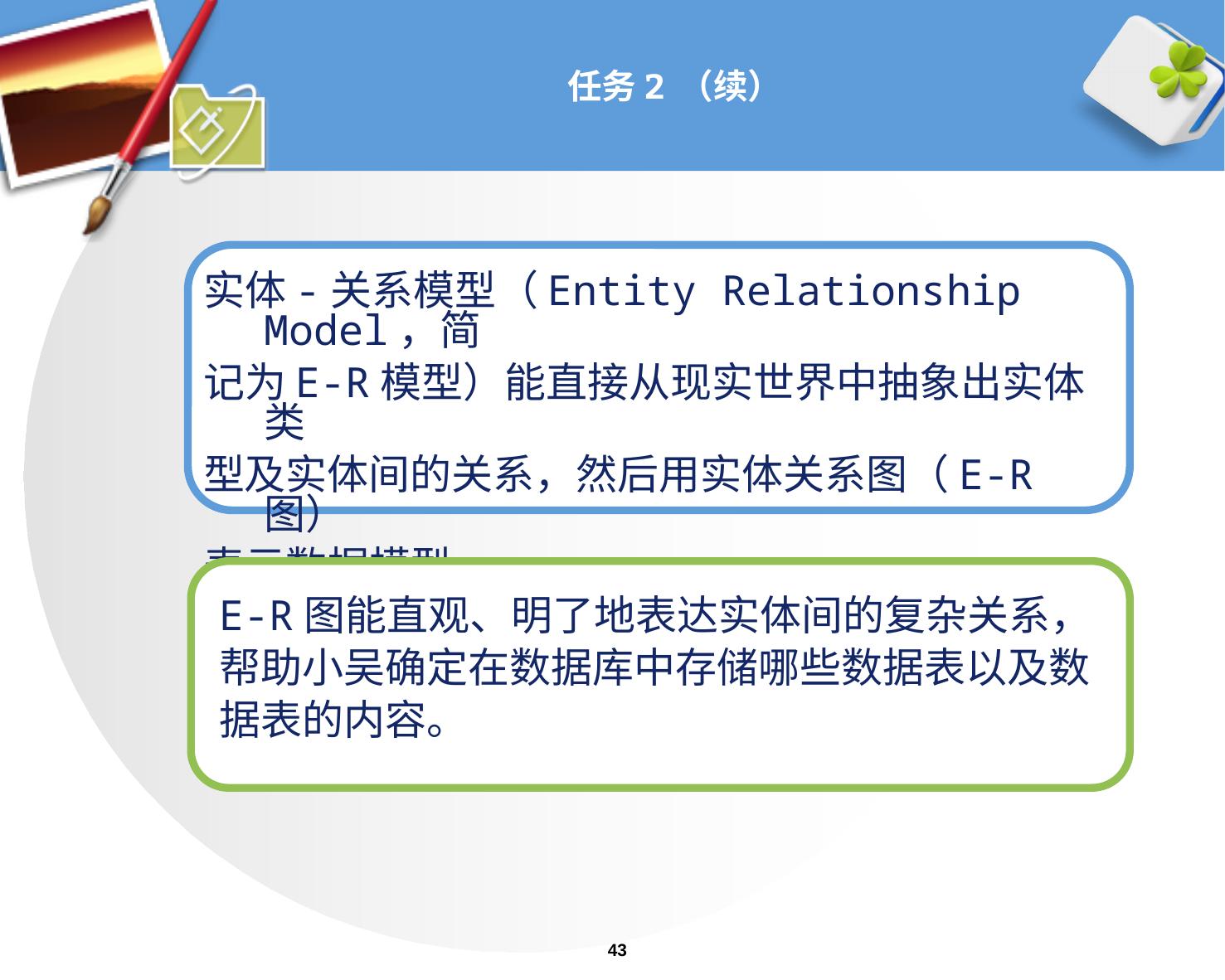

# 任务2 （续）

实体-关系模型（Entity Relationship Model，简
记为E-R模型）能直接从现实世界中抽象出实体类
型及实体间的关系，然后用实体关系图（E-R图）
表示数据模型。

E-R图能直观、明了地表达实体间的复杂关系，
帮助小吴确定在数据库中存储哪些数据表以及数
据表的内容。
43